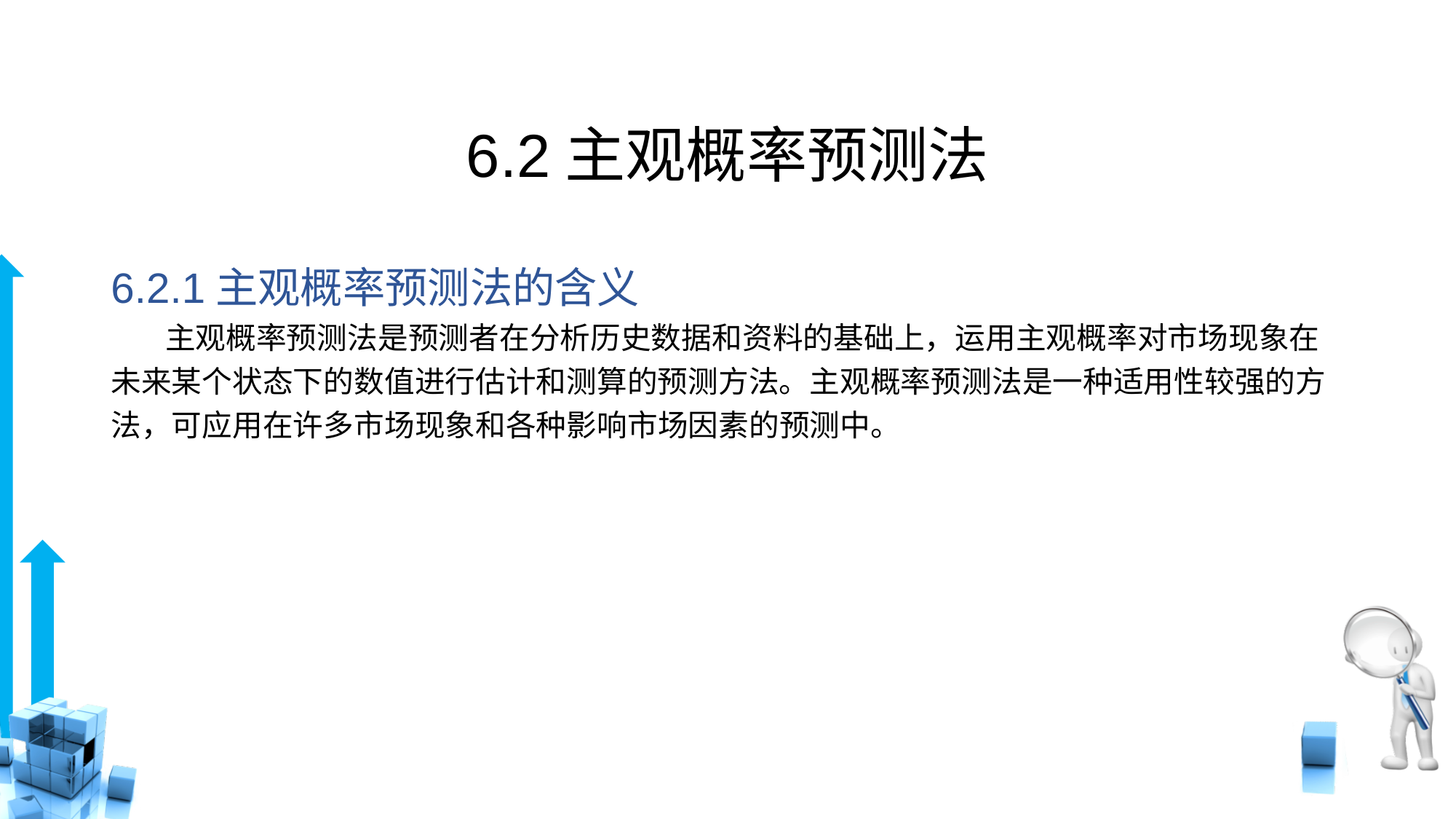

# 6.2主观概率预测法
6.2.1主观概率预测法的含义
       主观概率预测法是预测者在分析历史数据和资料的基础上，运用主观概率对市场现象在未来某个状态下的数值进行估计和测算的预测方法。主观概率预测法是一种适用性较强的方法，可应用在许多市场现象和各种影响市场因素的预测中。